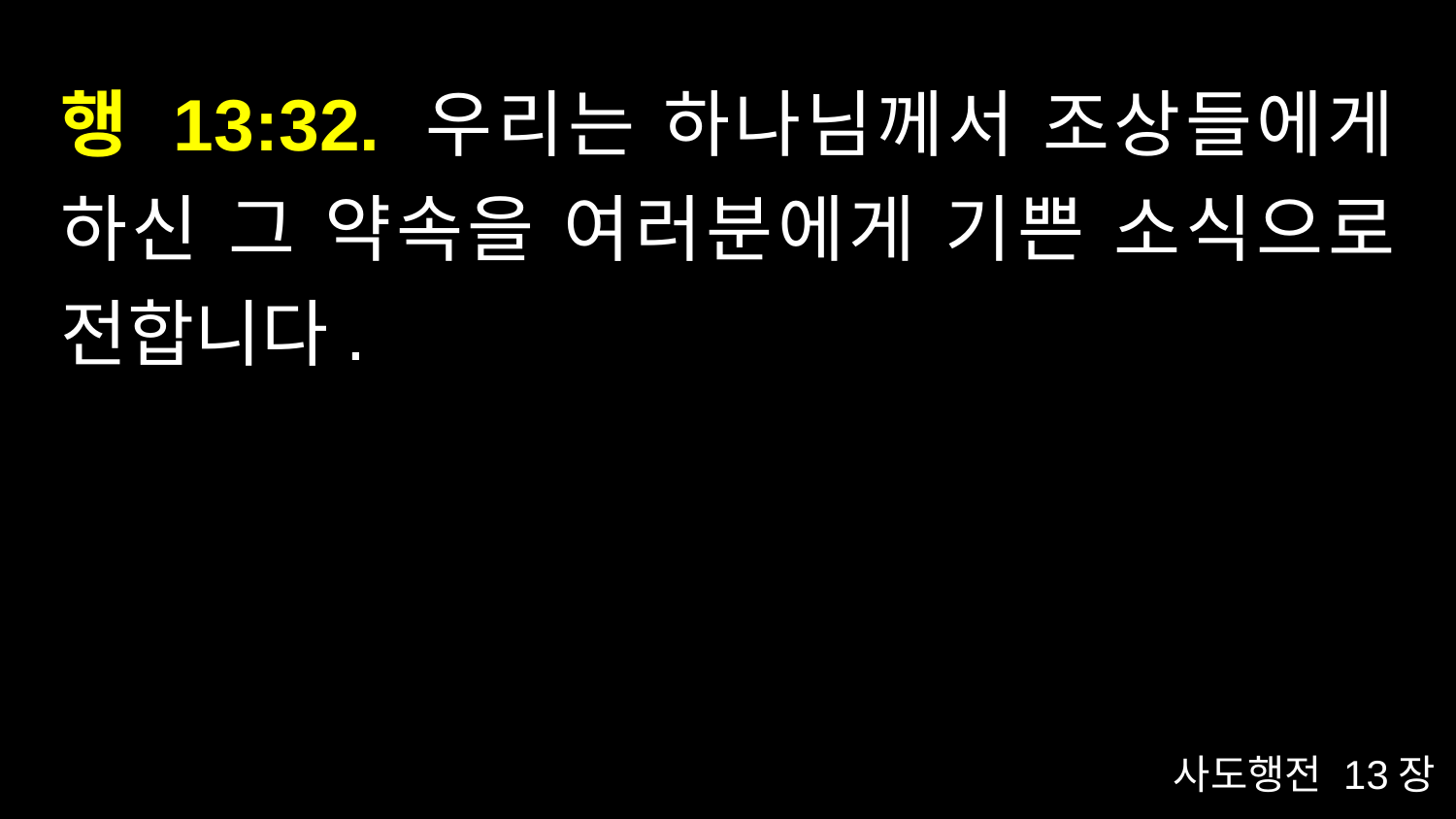

# 행 13:32. 우리는 하나님께서 조상들에게 하신 그 약속을 여러분에게 기쁜 소식으로 전합니다.
사도행전 13장